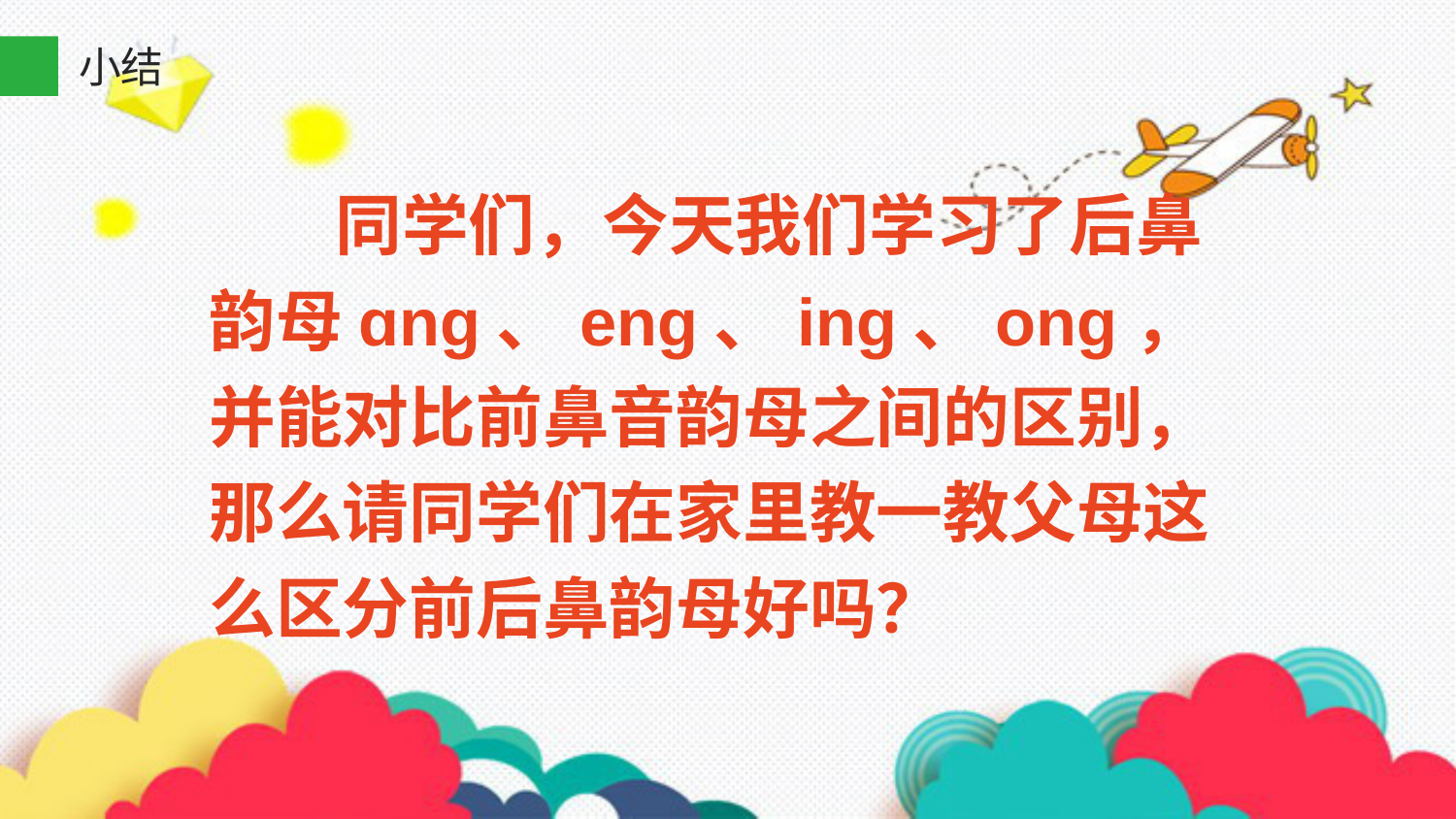

小结

        同学们，今天我们学习了后鼻韵母ɑnɡ、enɡ、inɡ、onɡ，并能对比前鼻音韵母之间的区别，那么请同学们在家里教一教父母这么区分前后鼻韵母好吗？